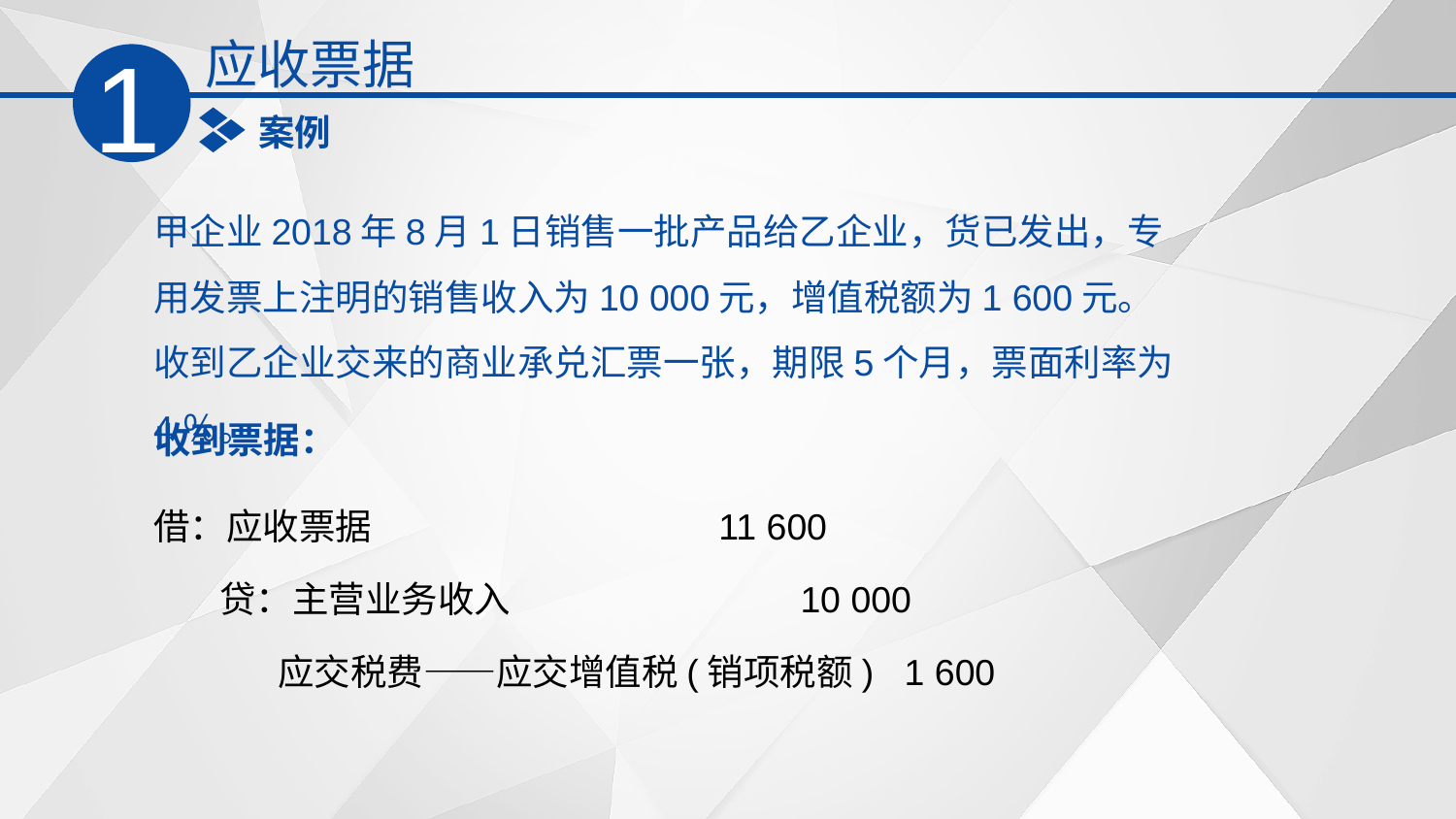

应收票据
1

案例

甲企业2018年8月1日销售一批产品给乙企业，货已发出，专用发票上注明的销售收入为10 000元，增值税额为1 600元。收到乙企业交来的商业承兑汇票一张，期限5个月，票面利率为4％。
收到票据：
借：应收票据                                         11 600
       贷：主营业务收入                                  10 000
              应交税费——应交增值税(销项税额)   1 600